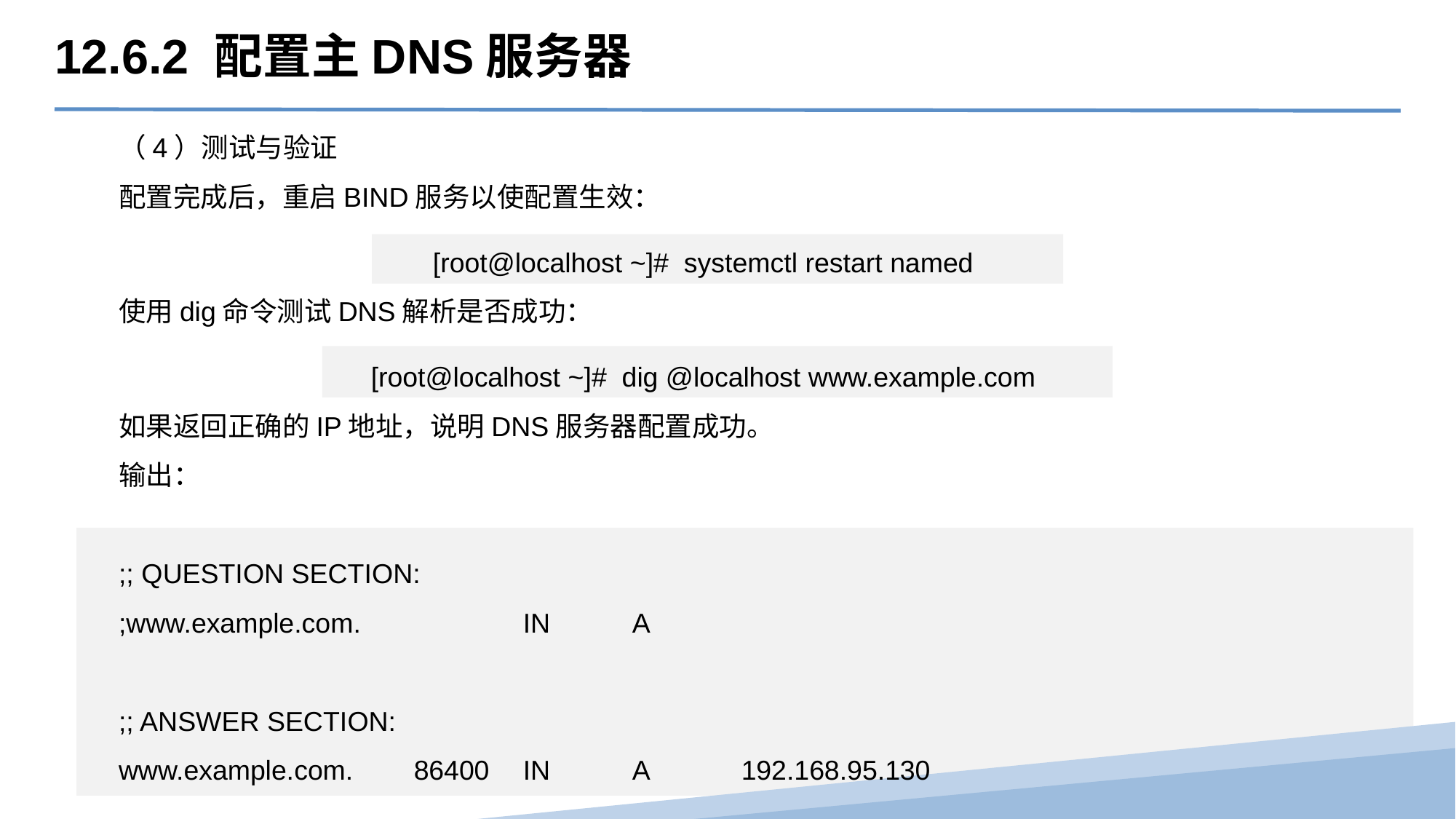

12.6.2 配置主DNS服务器
（4）测试与验证
配置完成后，重启BIND服务以使配置生效：
[root@localhost ~]#  systemctl restart named
使用dig命令测试DNS解析是否成功：
[root@localhost ~]#  dig @localhost www.example.com
如果返回正确的IP地址，说明DNS服务器配置成功。
输出：

;; QUESTION SECTION:
;www.example.com.		IN	A

;; ANSWER SECTION:
www.example.com.	86400	IN	A	192.168.95.130